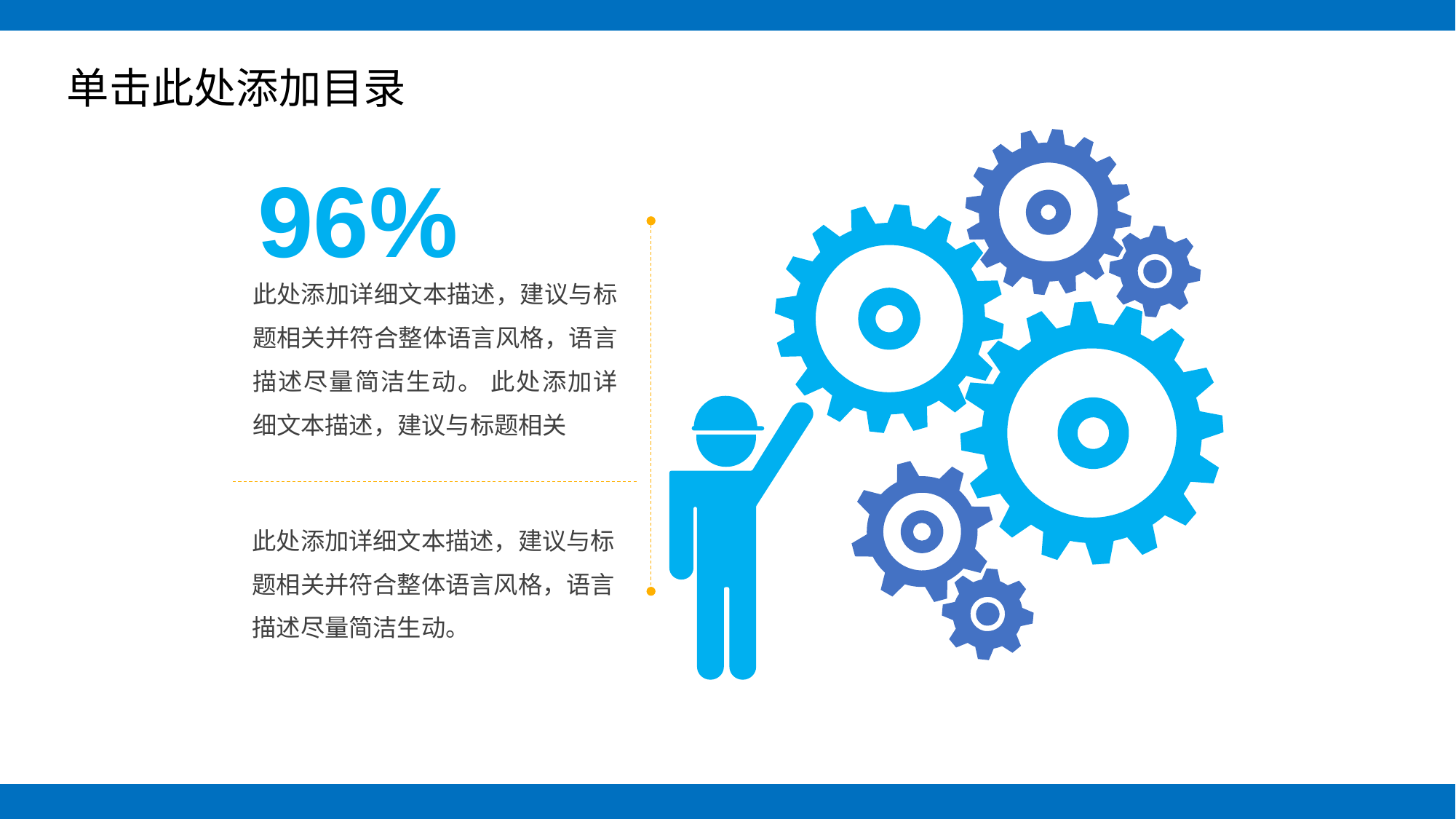

# 单击此处添加目录

96%

此处添加详细文本描述，建议与标题相关并符合整体语言风格，语言描述尽量简洁生动。 此处添加详细文本描述，建议与标题相关

此处添加详细文本描述，建议与标题相关并符合整体语言风格，语言描述尽量简洁生动。